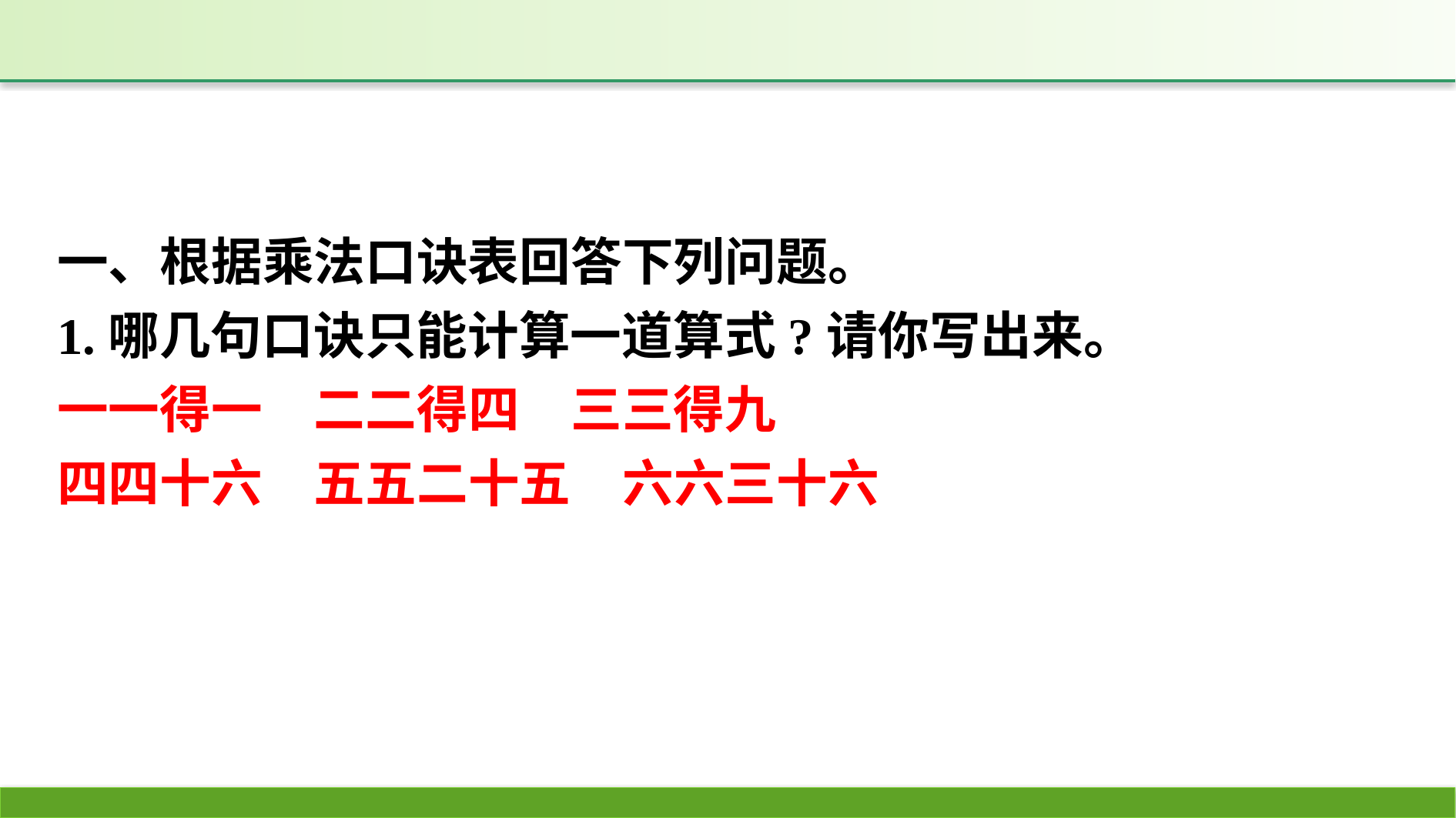

一、根据乘法口诀表回答下列问题。
1.哪几句口诀只能计算一道算式?请你写出来。
一一得一　二二得四　三三得九
四四十六　五五二十五　六六三十六